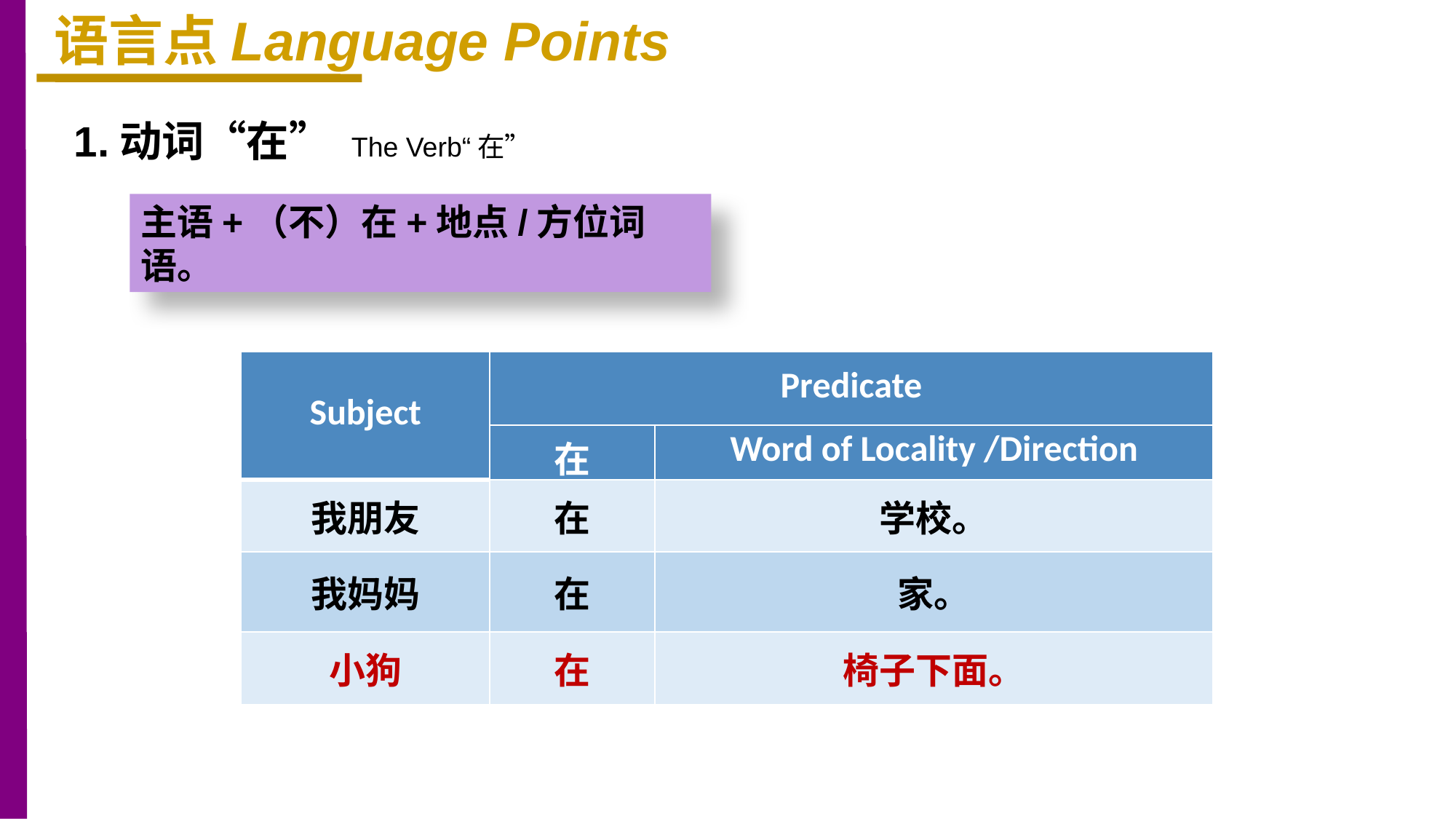

语言点Language Points
1.动词“在” The Verb“在”
主语+（不）在+地点/方位词语。
| Subject | Predicate |  |
| --- | --- | --- |
|  | 在 | Word of Locality /Direction |
| 我朋友 | 在 | 学校。 |
| 我妈妈 | 在 | 家。 |
| 小狗 | 在 | 椅子下面。 |